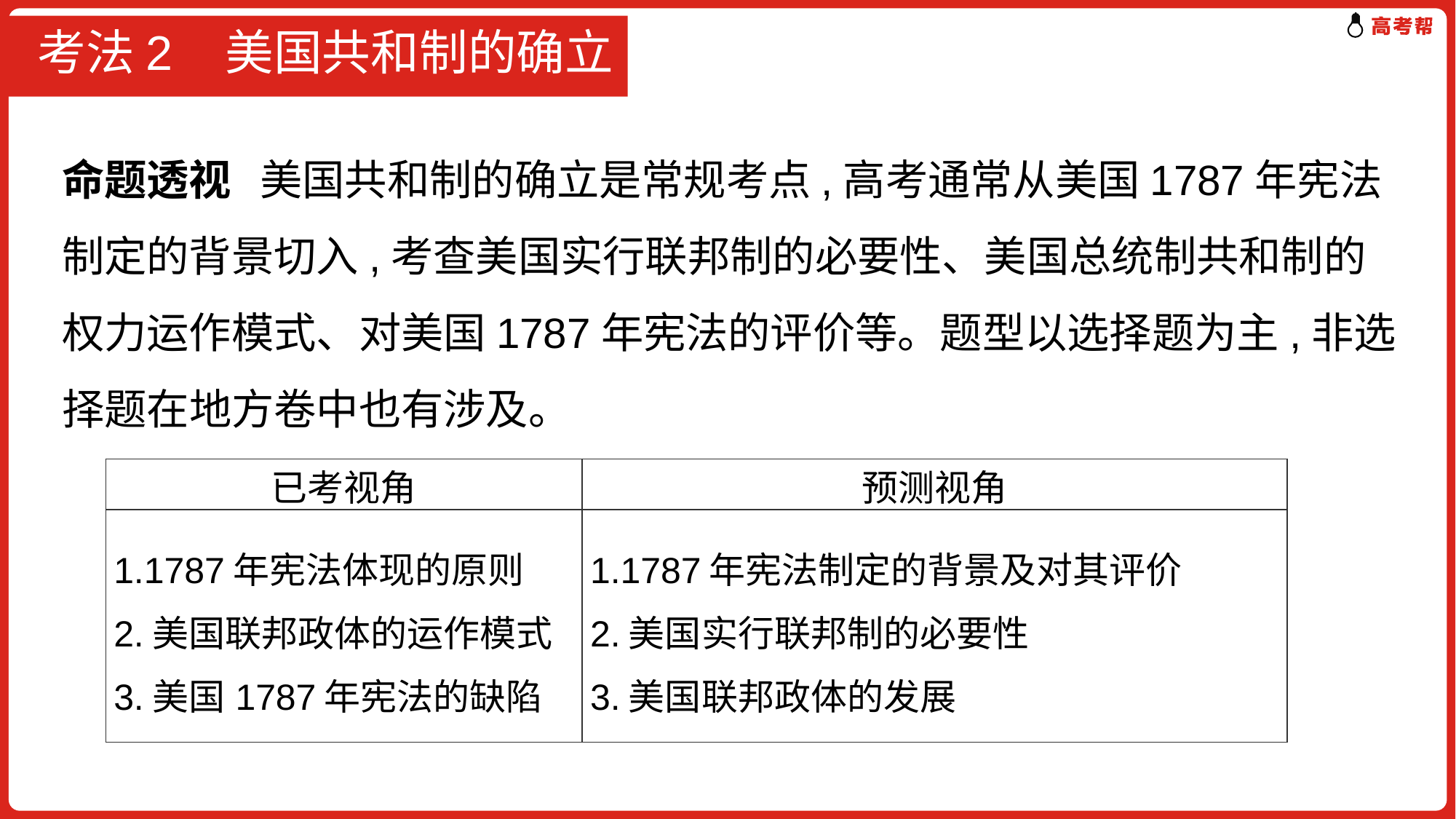

# 考法2   美国共和制的确立
命题透视   美国共和制的确立是常规考点,高考通常从美国1787年宪法制定的背景切入,考查美国实行联邦制的必要性、美国总统制共和制的权力运作模式、对美国1787年宪法的评价等。题型以选择题为主,非选择题在地方卷中也有涉及。
| 已考视角 | 预测视角 |
| --- | --- |
| 1.1787年宪法体现的原则 2.美国联邦政体的运作模式 3.美国1787年宪法的缺陷 | 1.1787年宪法制定的背景及对其评价 2.美国实行联邦制的必要性 3.美国联邦政体的发展 |